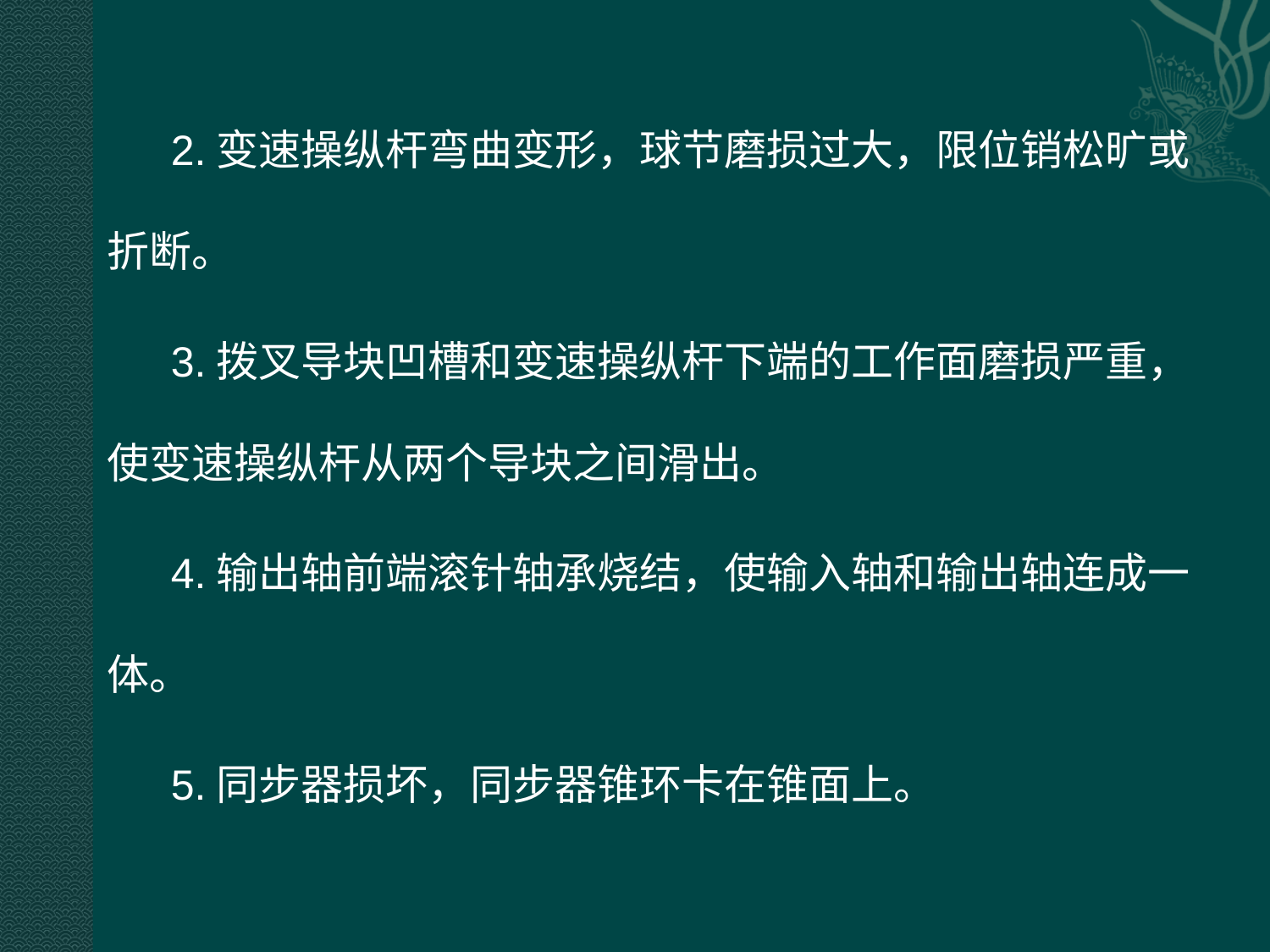

2.变速操纵杆弯曲变形，球节磨损过大，限位销松旷或折断。
3.拨叉导块凹槽和变速操纵杆下端的工作面磨损严重，使变速操纵杆从两个导块之间滑出。
4.输出轴前端滚针轴承烧结，使输入轴和输出轴连成一体。
5.同步器损坏，同步器锥环卡在锥面上。